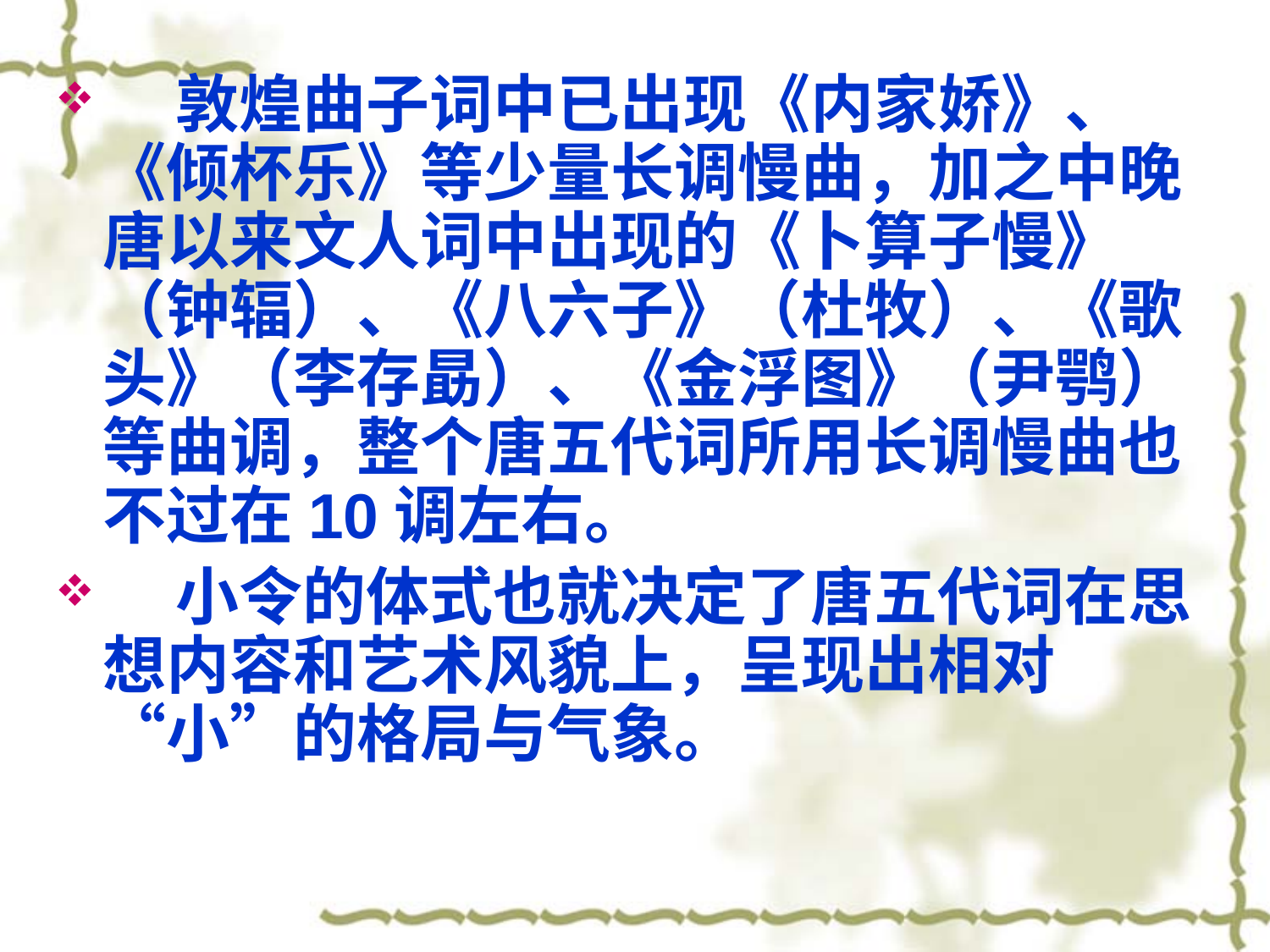

敦煌曲子词中已出现《内家娇》、《倾杯乐》等少量长调慢曲，加之中晚唐以来文人词中出现的《卜算子慢》（钟辐）、《八六子》（杜牧）、《歌头》（李存勗）、《金浮图》（尹鹗）等曲调，整个唐五代词所用长调慢曲也不过在10调左右。
    小令的体式也就决定了唐五代词在思想内容和艺术风貌上，呈现出相对“小”的格局与气象。

#